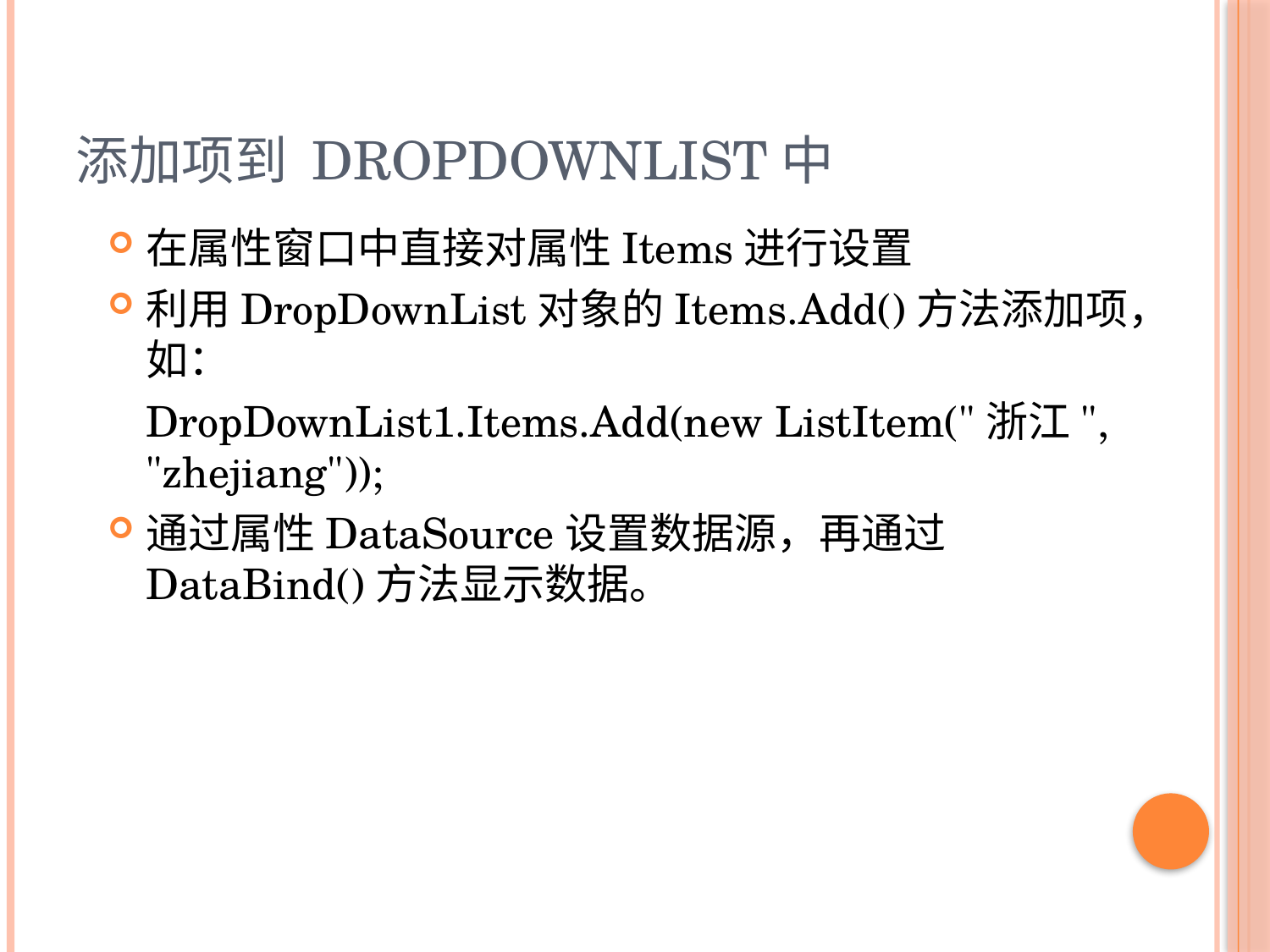

# 添加项到 DropDownList中
在属性窗口中直接对属性Items进行设置
利用DropDownList对象的Items.Add()方法添加项，如：
	DropDownList1.Items.Add(new ListItem("浙江", "zhejiang"));
通过属性DataSource设置数据源，再通过DataBind()方法显示数据。
28